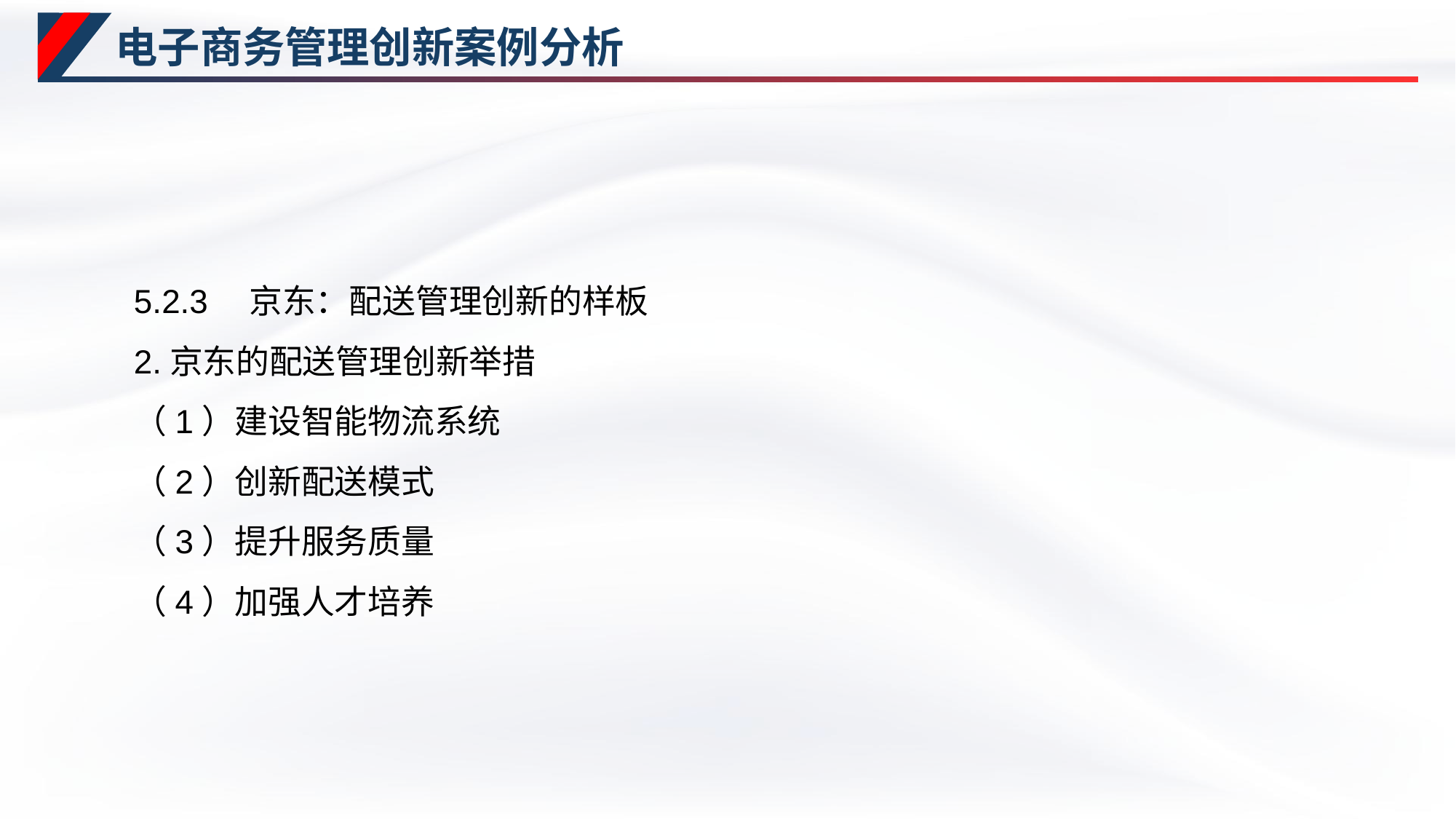

# 电子商务管理创新案例分析
5.2.3　京东：配送管理创新的样板
2.京东的配送管理创新举措
（1）建设智能物流系统
（2）创新配送模式
（3）提升服务质量
（4）加强人才培养